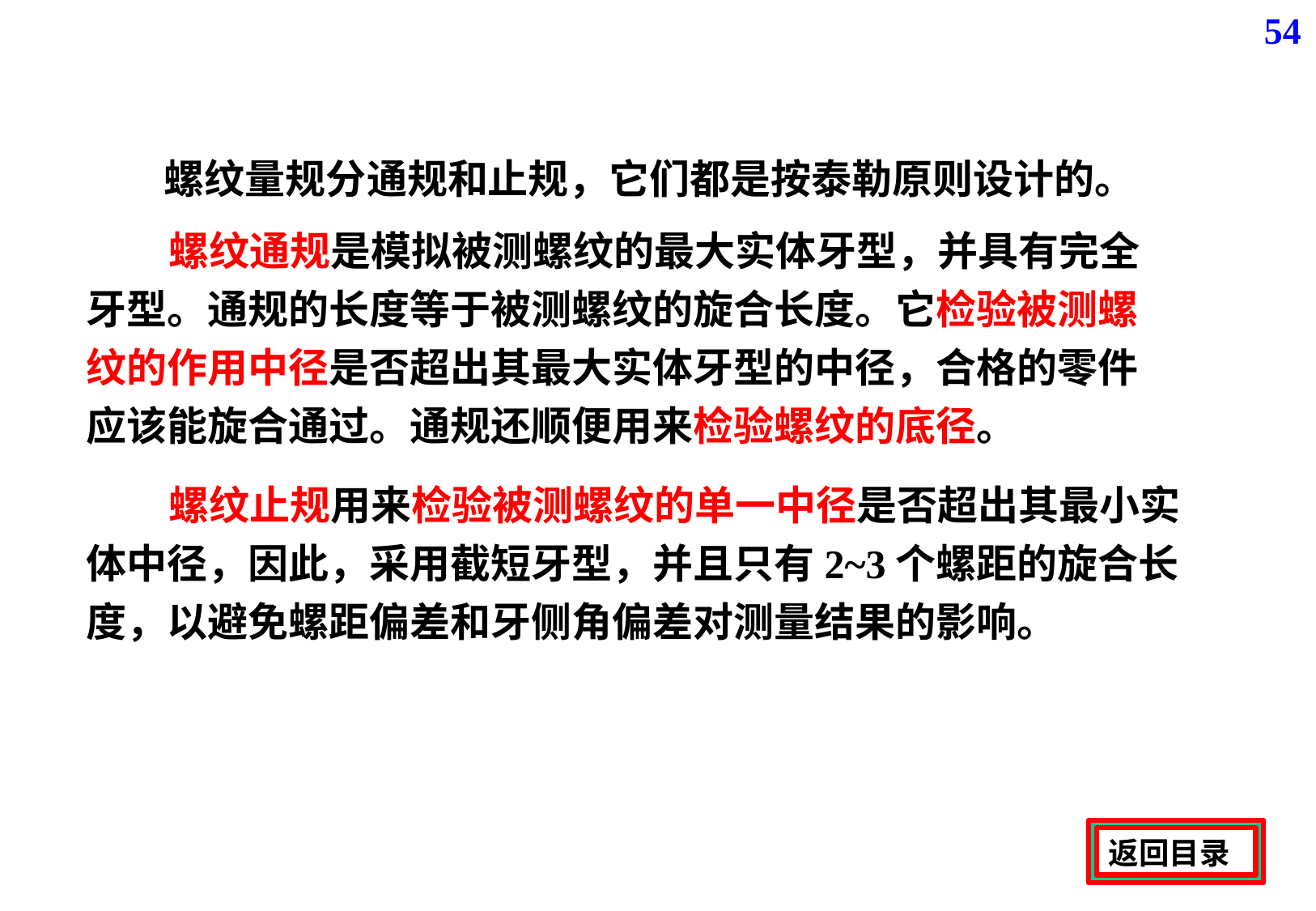

54
螺纹量规分通规和止规，它们都是按泰勒原则设计的。
        螺纹通规是模拟被测螺纹的最大实体牙型，并具有完全牙型。通规的长度等于被测螺纹的旋合长度。它检验被测螺纹的作用中径是否超出其最大实体牙型的中径，合格的零件应该能旋合通过。通规还顺便用来检验螺纹的底径。
        螺纹止规用来检验被测螺纹的单一中径是否超出其最小实体中径，因此，采用截短牙型，并且只有2~3个螺距的旋合长度，以避免螺距偏差和牙侧角偏差对测量结果的影响。
返回目录